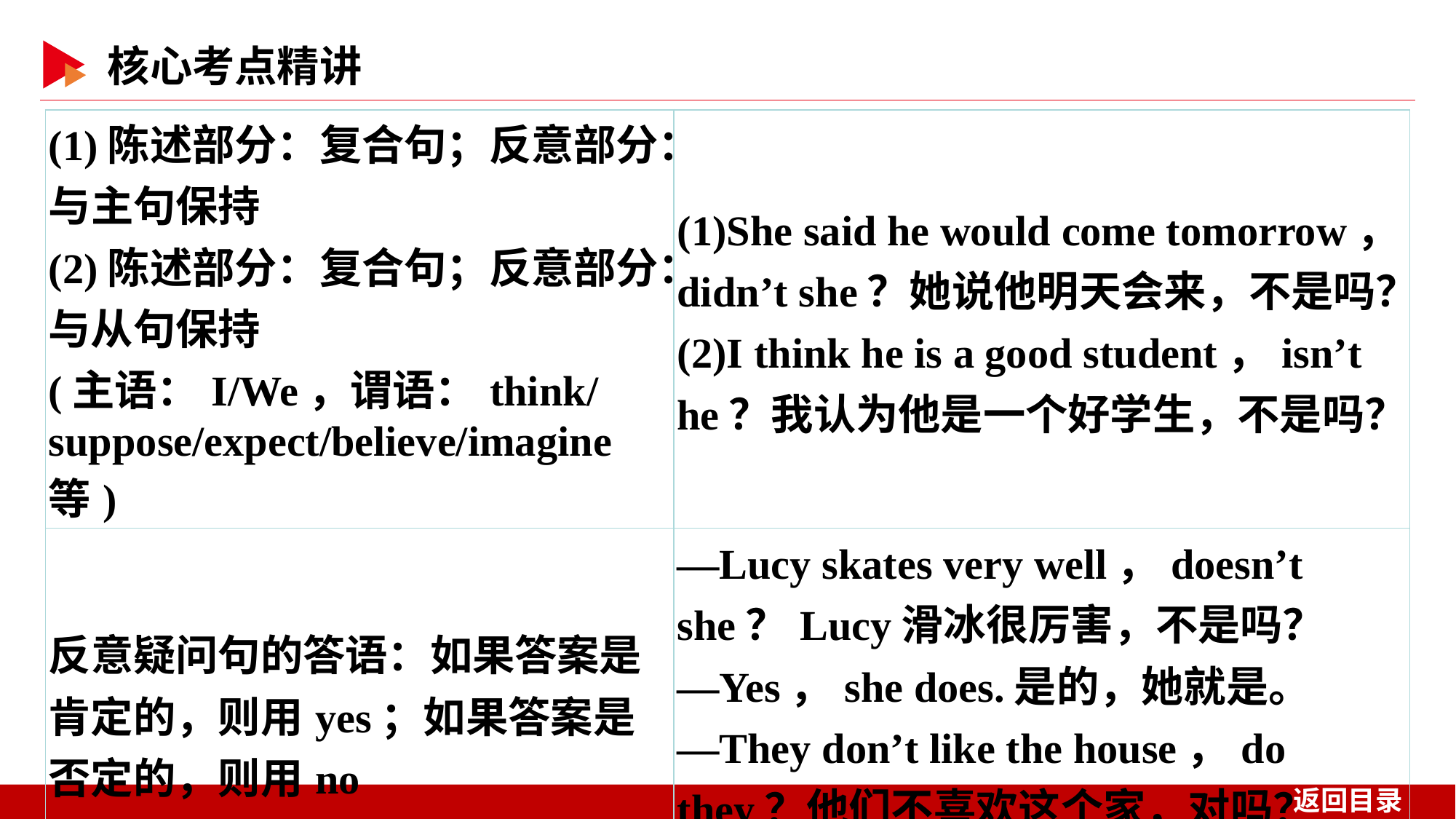

| (1)陈述部分：复合句；反意部分：与主句保持 (2)陈述部分：复合句；反意部分：与从句保持 (主语：I/We，谓语：think/suppose/expect/believe/imagine等) | (1)She said he would come tomorrow，didn’t she？她说他明天会来，不是吗？ (2)I think he is a good student，isn’t he？我认为他是一个好学生，不是吗？ |
| --- | --- |
| 反意疑问句的答语：如果答案是肯定的，则用yes；如果答案是否定的，则用no | —Lucy skates very well，doesn’t she？Lucy滑冰很厉害，不是吗？ —Yes，she does.是的，她就是。 —They don’t like the house，do they？他们不喜欢这个家，对吗？ —No，they don’t.不对，他们喜欢。 |